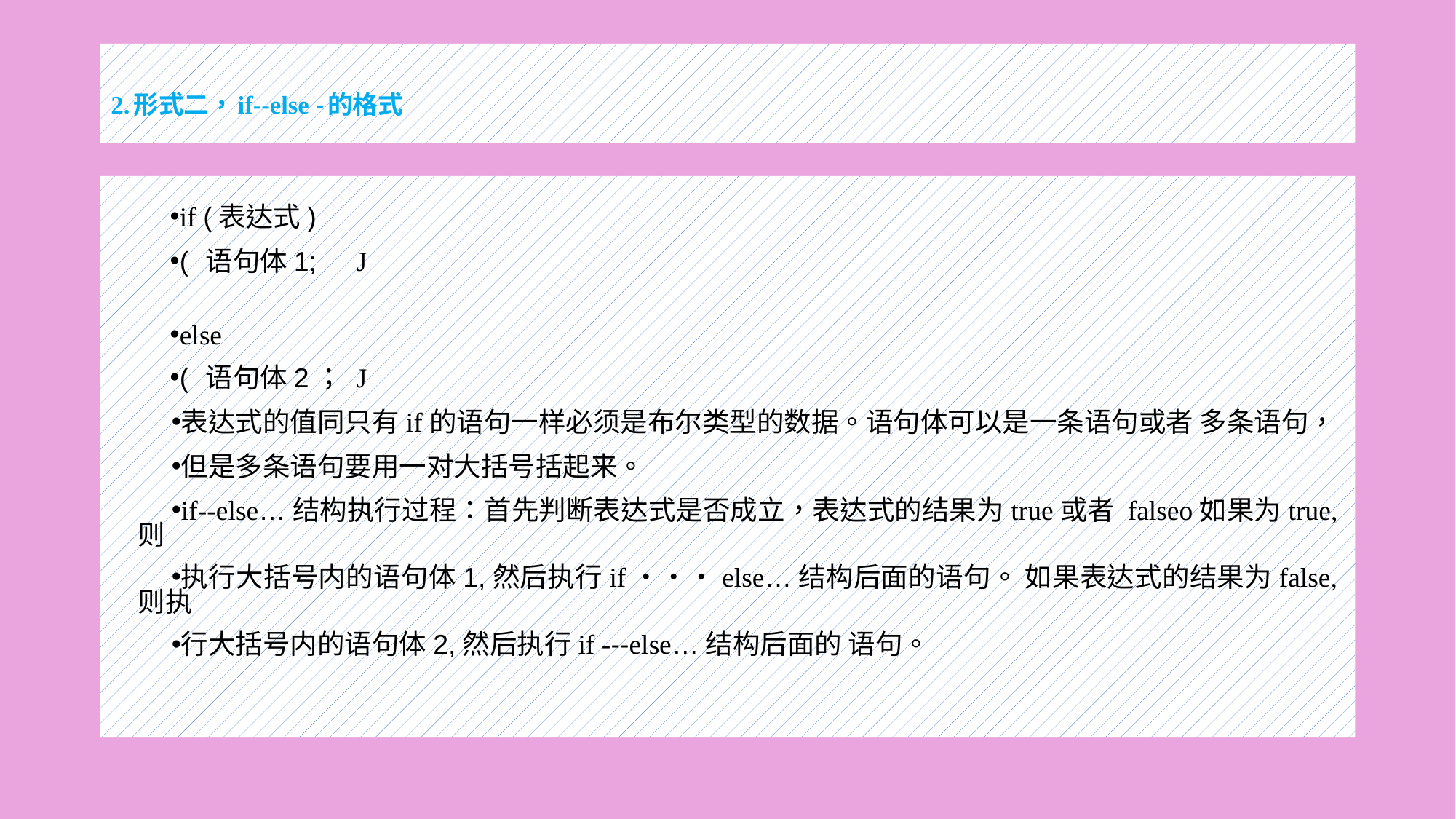

# 2.形式二，if--else -的格式
if (表达式)
(	语句体1;	J
else
(	语句体2；	J
表达式的值同只有if的语句一样必须是布尔类型的数据。语句体可以是一条语句或者 多条语句，
但是多条语句要用一对大括号括起来。
if--else…结构执行过程：首先判断表达式是否成立，表达式的结果为true或者 falseo如果为true,则
执行大括号内的语句体1,然后执行if・・・else…结构后面的语句。 如果表达式的结果为false,则执
行大括号内的语句体2,然后执行if ---else…结构后面的 语句。